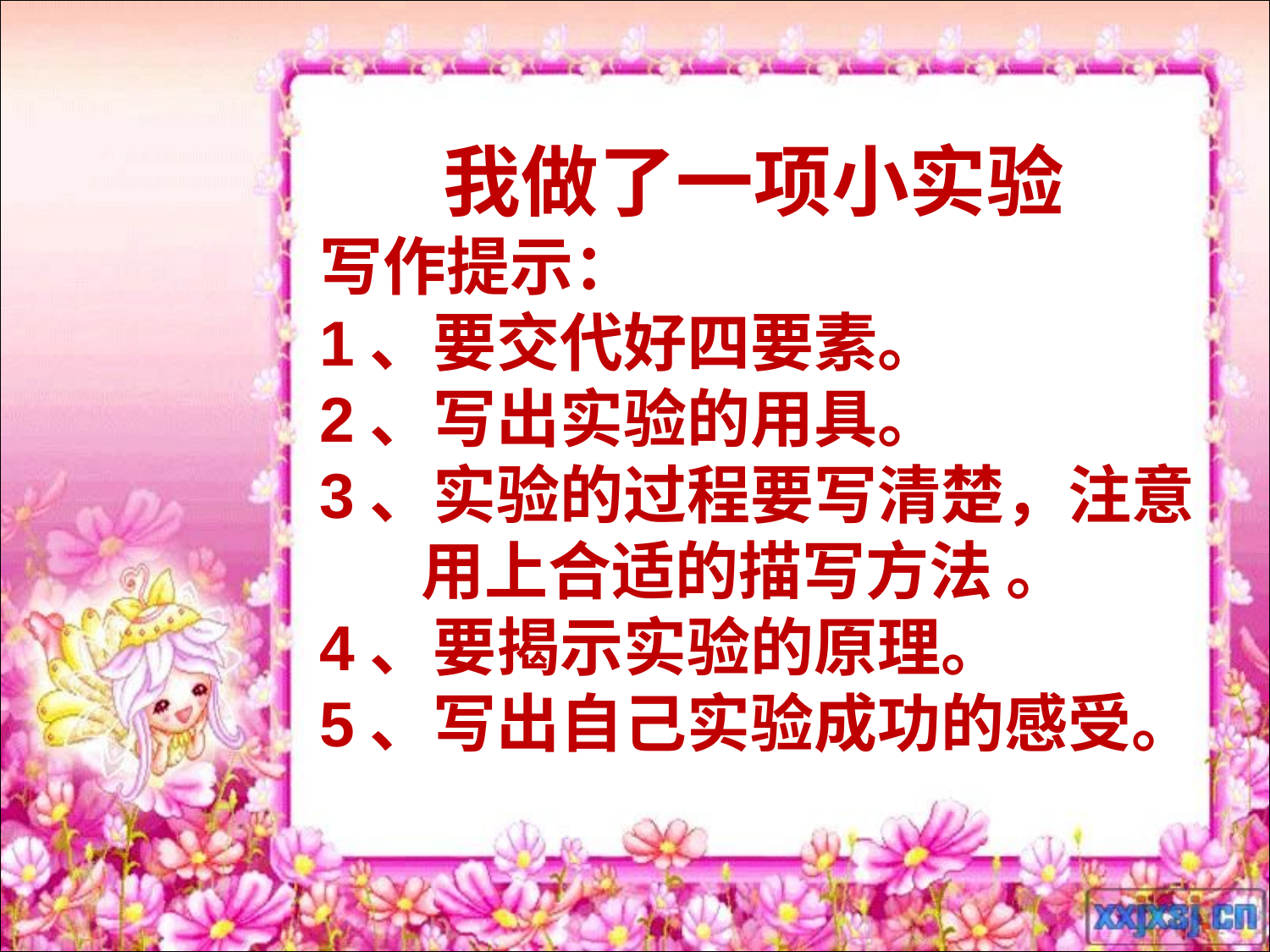

#
      我做了一项小实验
写作提示：
1、要交代好四要素。
2、写出实验的用具。
3、实验的过程要写清楚，注意
      用上合适的描写方法 。
4、要揭示实验的原理。
5、写出自己实验成功的感受。